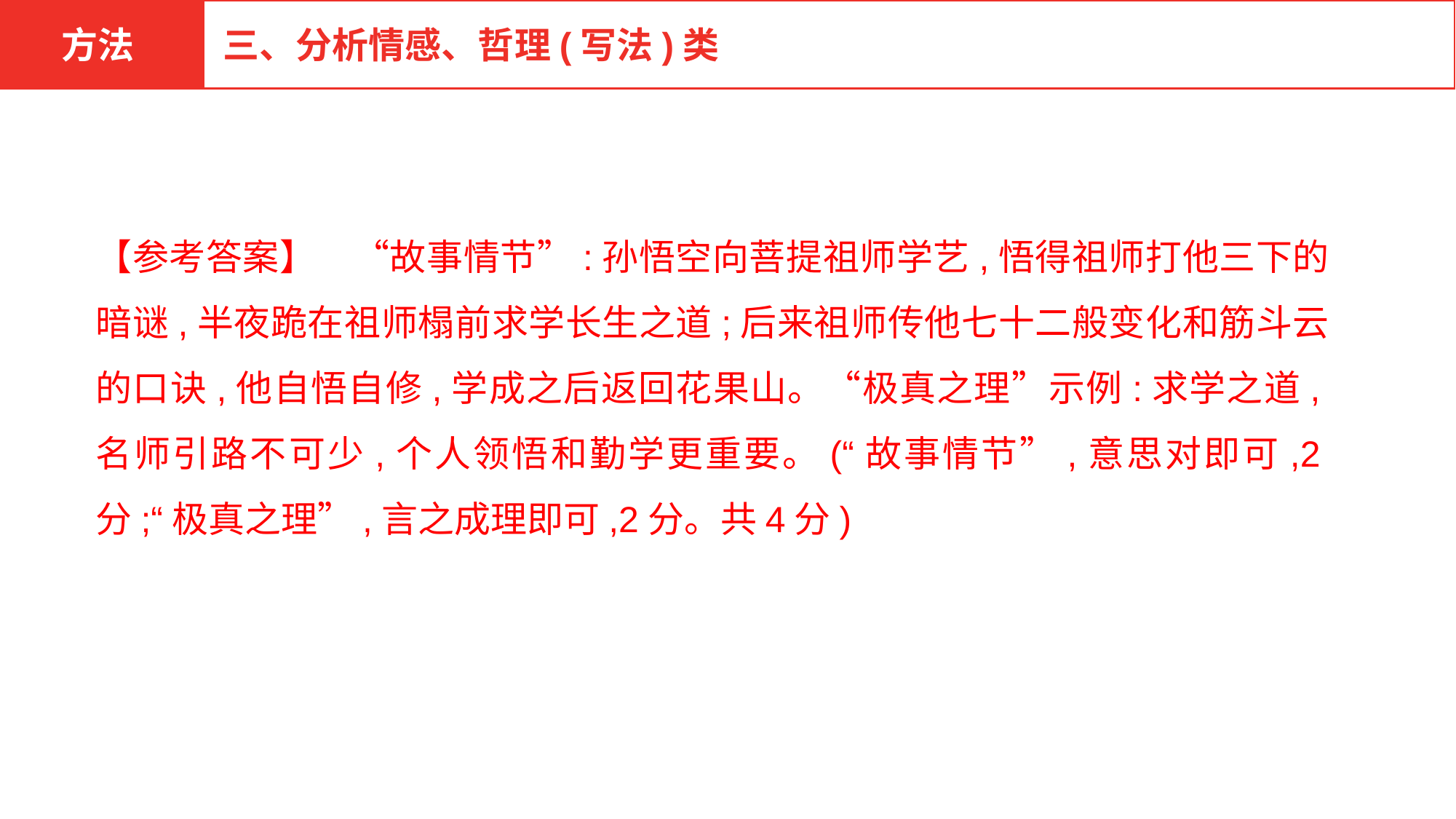

方法
三、分析情感、哲理(写法)类

【参考答案】　“故事情节”:孙悟空向菩提祖师学艺,悟得祖师打他三下的暗谜,半夜跪在祖师榻前求学长生之道;后来祖师传他七十二般变化和筋斗云的口诀,他自悟自修,学成之后返回花果山。“极真之理”示例:求学之道,名师引路不可少,个人领悟和勤学更重要。(“故事情节”,意思对即可,2分;“极真之理”,言之成理即可,2分。共4分)